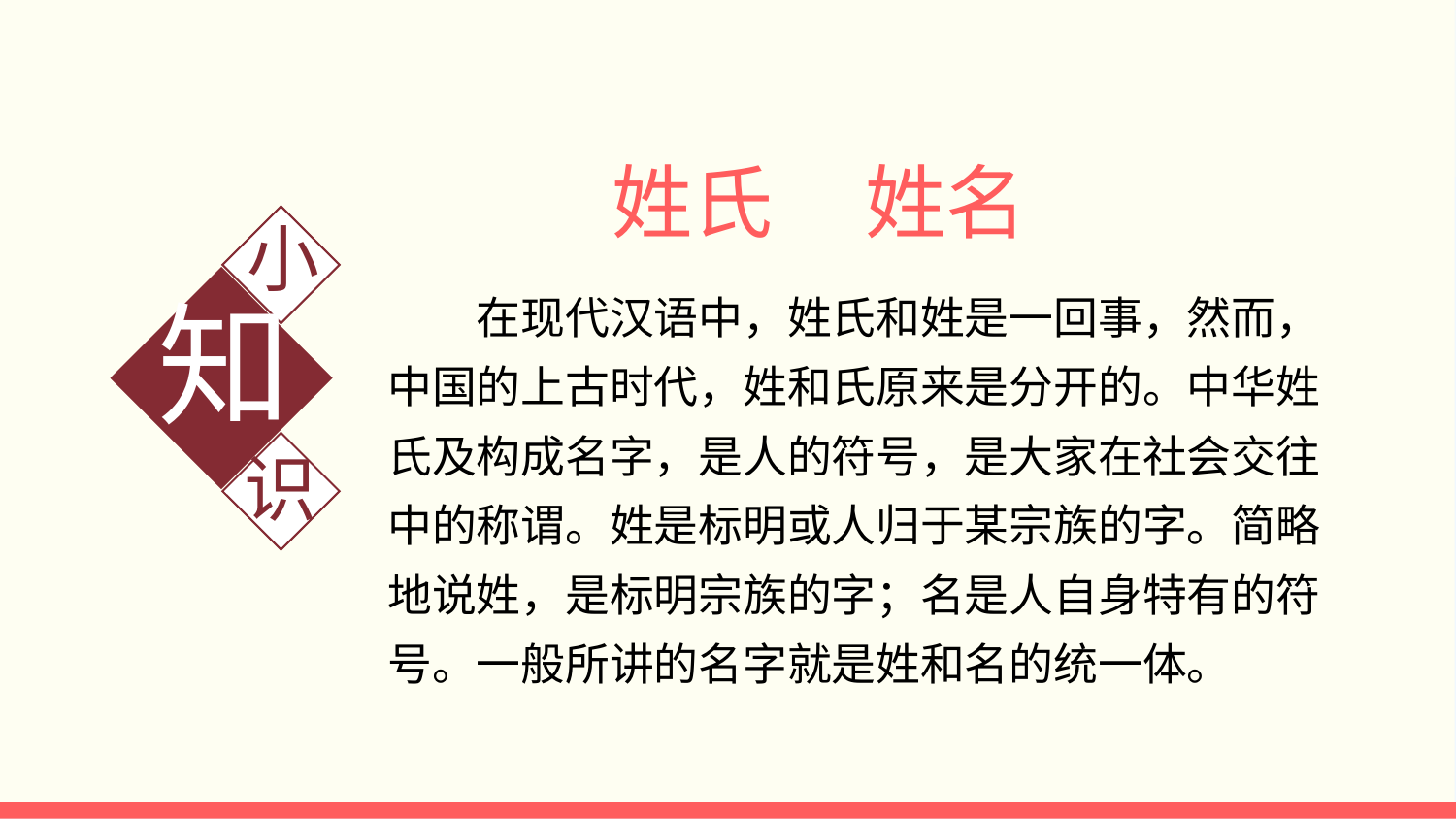

姓氏
姓名
小

知

识

　　在现代汉语中，姓氏和姓是一回事，然而，中国的上古时代，姓和氏原来是分开的。中华姓氏及构成名字，是人的符号，是大家在社会交往中的称谓。姓是标明或人归于某宗族的字。简略地说姓，是标明宗族的字；名是人自身特有的符号。一般所讲的名字就是姓和名的统一体。